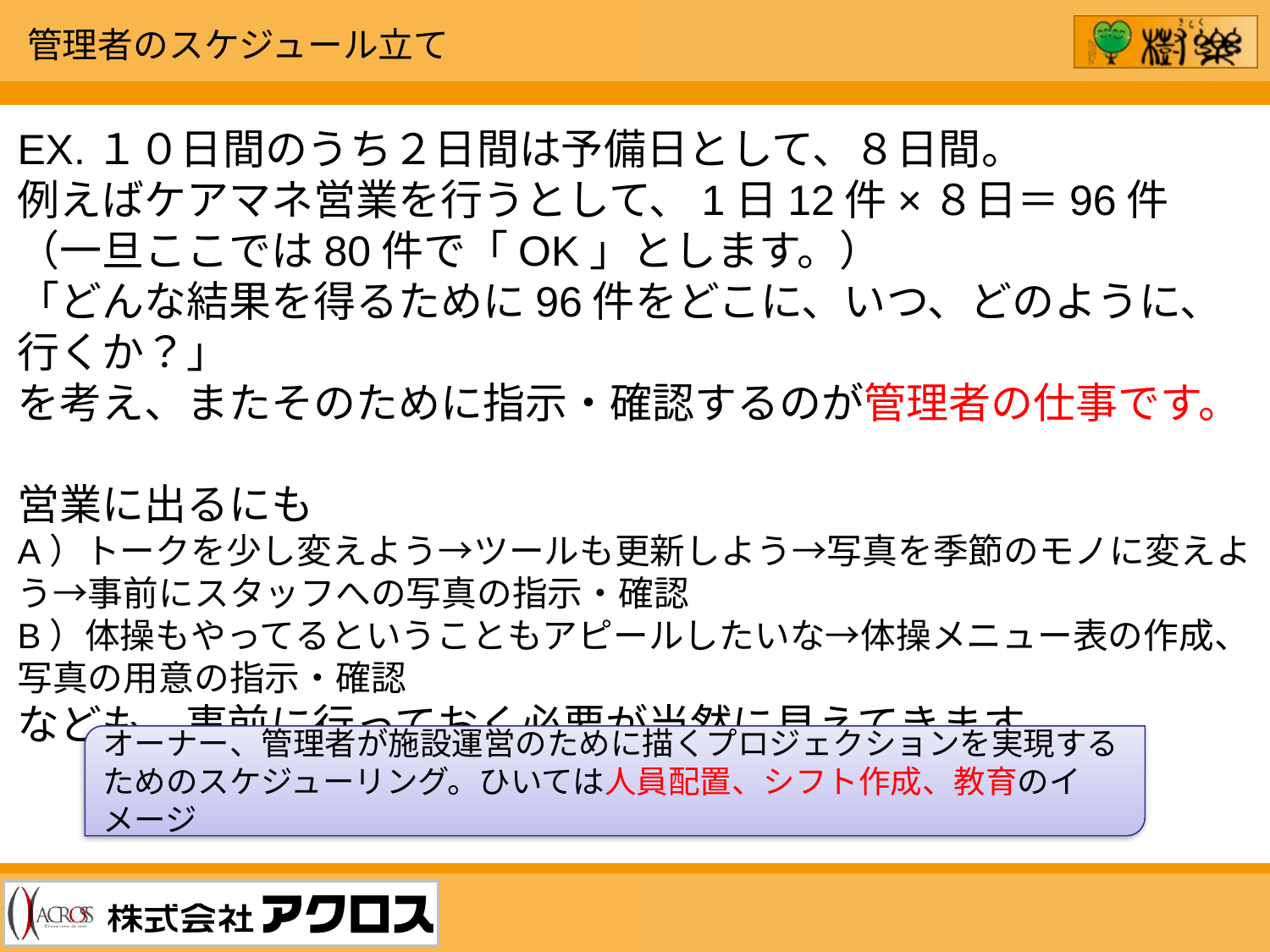

管理者のスケジュール立て
EX.１０日間のうち２日間は予備日として、８日間。
例えばケアマネ営業を行うとして、1日12件×８日＝96件
（一旦ここでは80件で「OK」とします。）
「どんな結果を得るために96件をどこに、いつ、どのように、行くか？」
を考え、またそのために指示・確認するのが管理者の仕事です。

営業に出るにも
A）トークを少し変えよう→ツールも更新しよう→写真を季節のモノに変えよう→事前にスタッフへの写真の指示・確認
B）体操もやってるということもアピールしたいな→体操メニュー表の作成、写真の用意の指示・確認
なども、事前に行っておく必要が当然に見えてきます。

オーナー、管理者が施設運営のために描くプロジェクションを実現するためのスケジューリング。ひいては人員配置、シフト作成、教育のイメージ